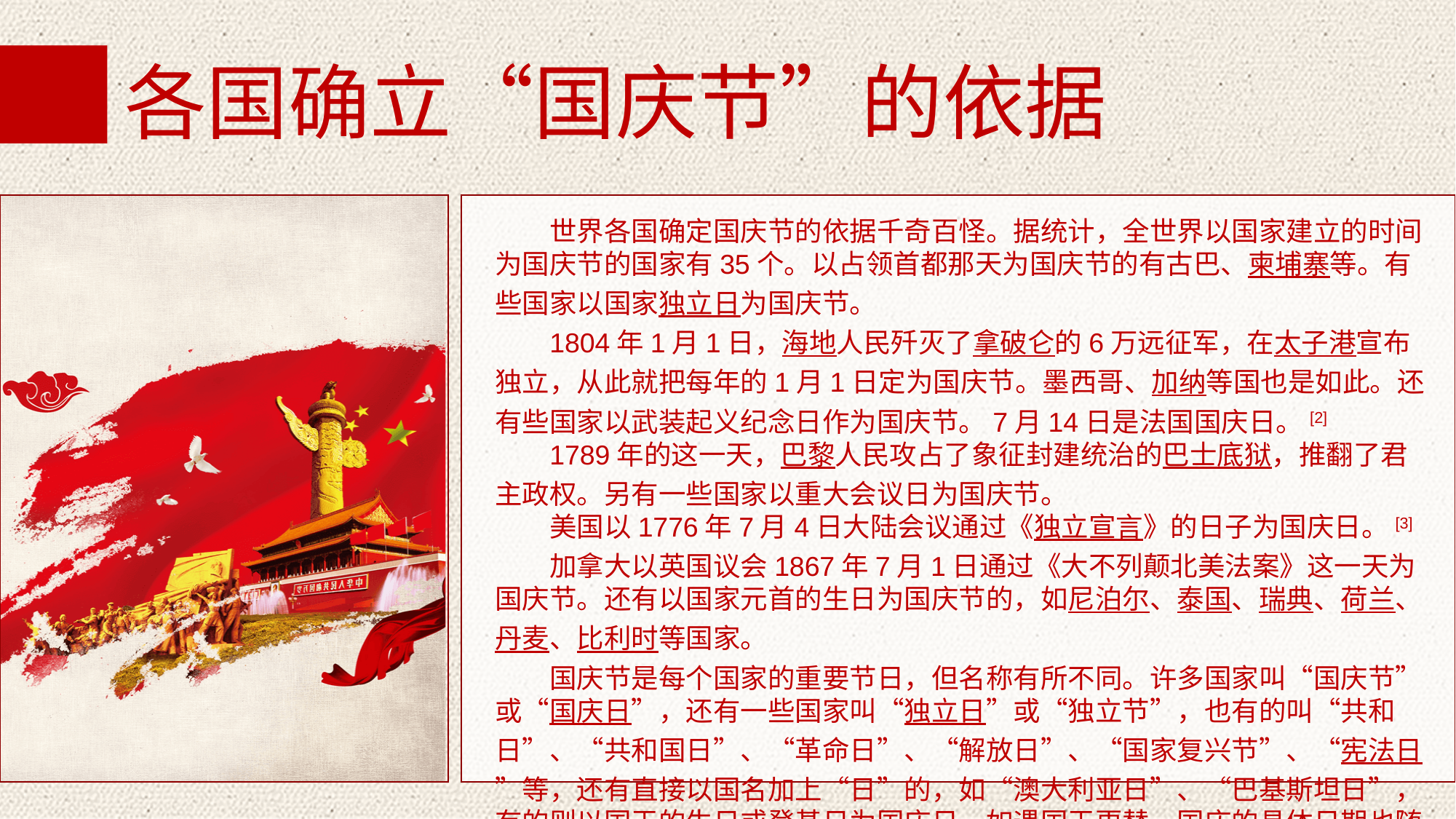

各国确立“国庆节”的依据

世界各国确定国庆节的依据千奇百怪。据统计，全世界以国家建立的时间为国庆节的国家有35个。以占领首都那天为国庆节的有古巴、柬埔寨等。有些国家以国家独立日为国庆节。
1804年1月1日，海地人民歼灭了拿破仑的6万远征军，在太子港宣布独立，从此就把每年的1月1日定为国庆节。墨西哥、加纳等国也是如此。还有些国家以武装起义纪念日作为国庆节。7月14日是法国国庆日。[2]
1789年的这一天，巴黎人民攻占了象征封建统治的巴士底狱，推翻了君主政权。另有一些国家以重大会议日为国庆节。
美国以1776年7月4日大陆会议通过《独立宣言》的日子为国庆日。[3]
加拿大以英国议会1867年7月1日通过《大不列颠北美法案》这一天为国庆节。还有以国家元首的生日为国庆节的，如尼泊尔、泰国、瑞典、荷兰、丹麦、比利时等国家。
国庆节是每个国家的重要节日，但名称有所不同。许多国家叫“国庆节”或“国庆日”，还有一些国家叫“独立日”或“独立节”，也有的叫“共和日”、“共和国日”、“革命日”、“解放日”、“国家复兴节”、“宪法日”等，还有直接以国名加上“日”的，如“澳大利亚日”、“巴基斯坦日”，有的则以国王的生日或登基日为国庆日，如遇国王更替，国庆的具体日期也随之更换。